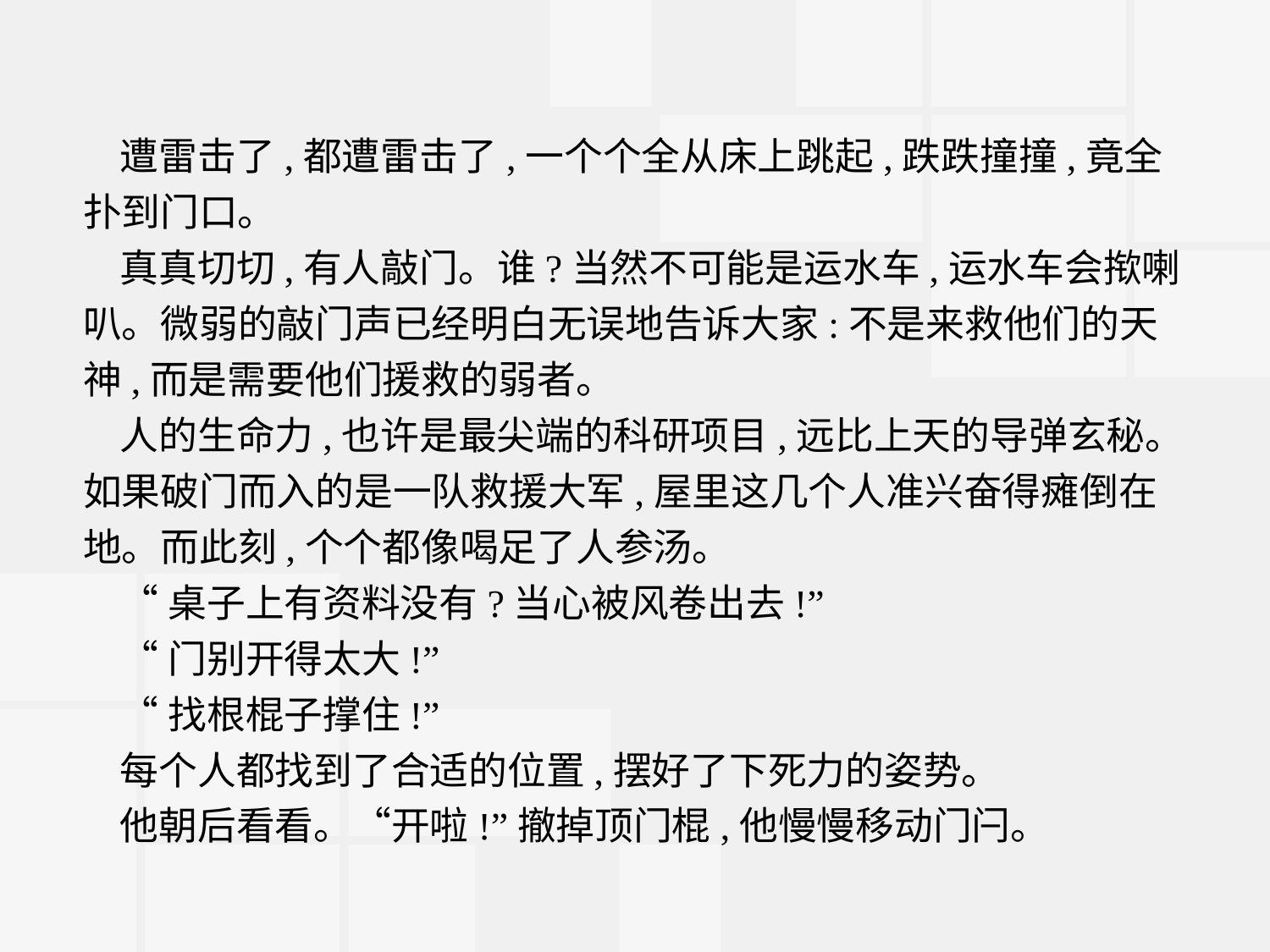

遭雷击了,都遭雷击了,一个个全从床上跳起,跌跌撞撞,竟全扑到门口。
真真切切,有人敲门。谁?当然不可能是运水车,运水车会揿喇叭。微弱的敲门声已经明白无误地告诉大家:不是来救他们的天神,而是需要他们援救的弱者。
人的生命力,也许是最尖端的科研项目,远比上天的导弹玄秘。如果破门而入的是一队救援大军,屋里这几个人准兴奋得瘫倒在地。而此刻,个个都像喝足了人参汤。
“桌子上有资料没有?当心被风卷出去!”
“门别开得太大!”
“找根棍子撑住!”
每个人都找到了合适的位置,摆好了下死力的姿势。
他朝后看看。“开啦!”撤掉顶门棍,他慢慢移动门闩。